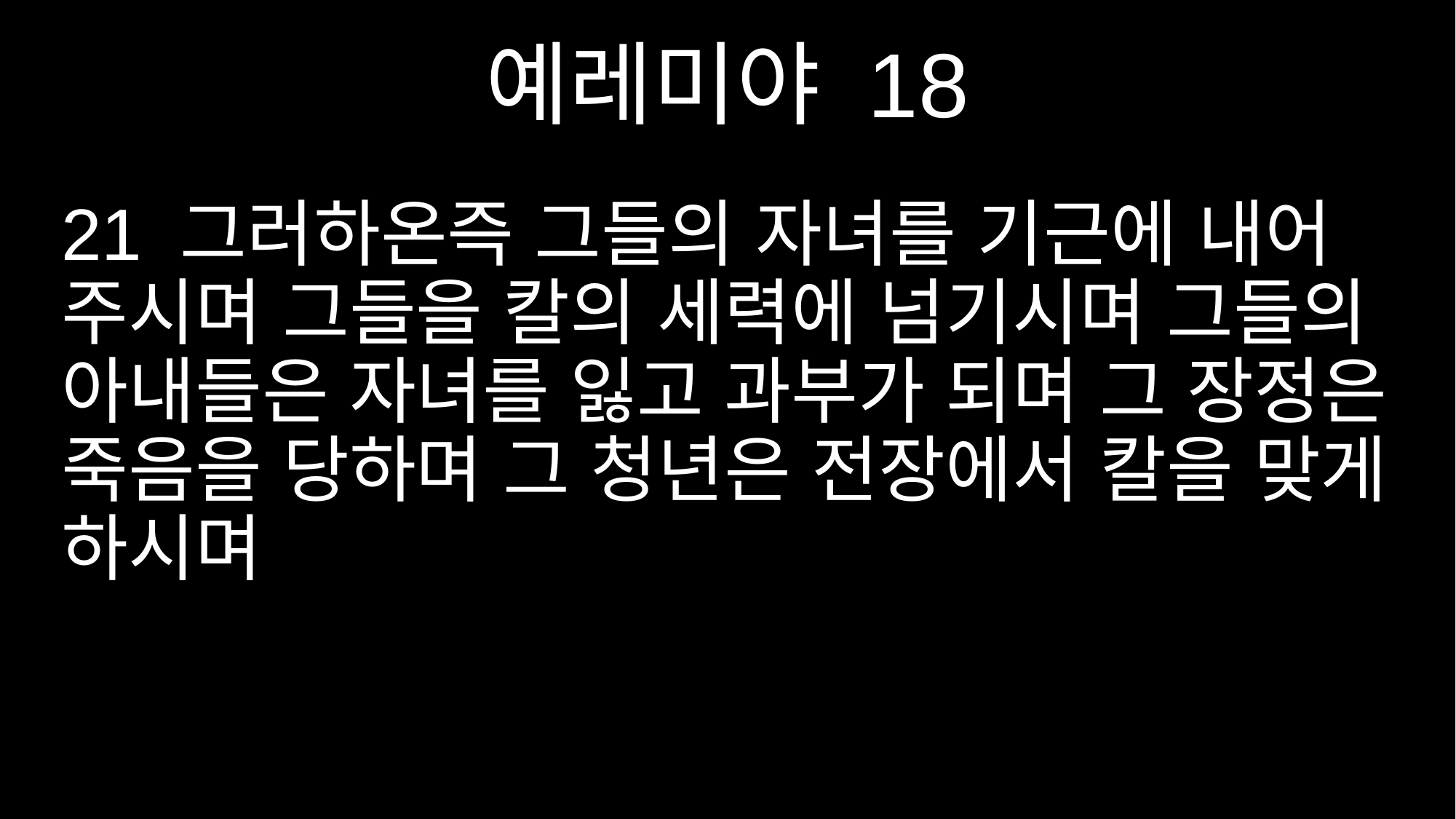

예레미야 18
21 그러하온즉 그들의 자녀를 기근에 내어 주시며 그들을 칼의 세력에 넘기시며 그들의 아내들은 자녀를 잃고 과부가 되며 그 장정은 죽음을 당하며 그 청년은 전장에서 칼을 맞게 하시며